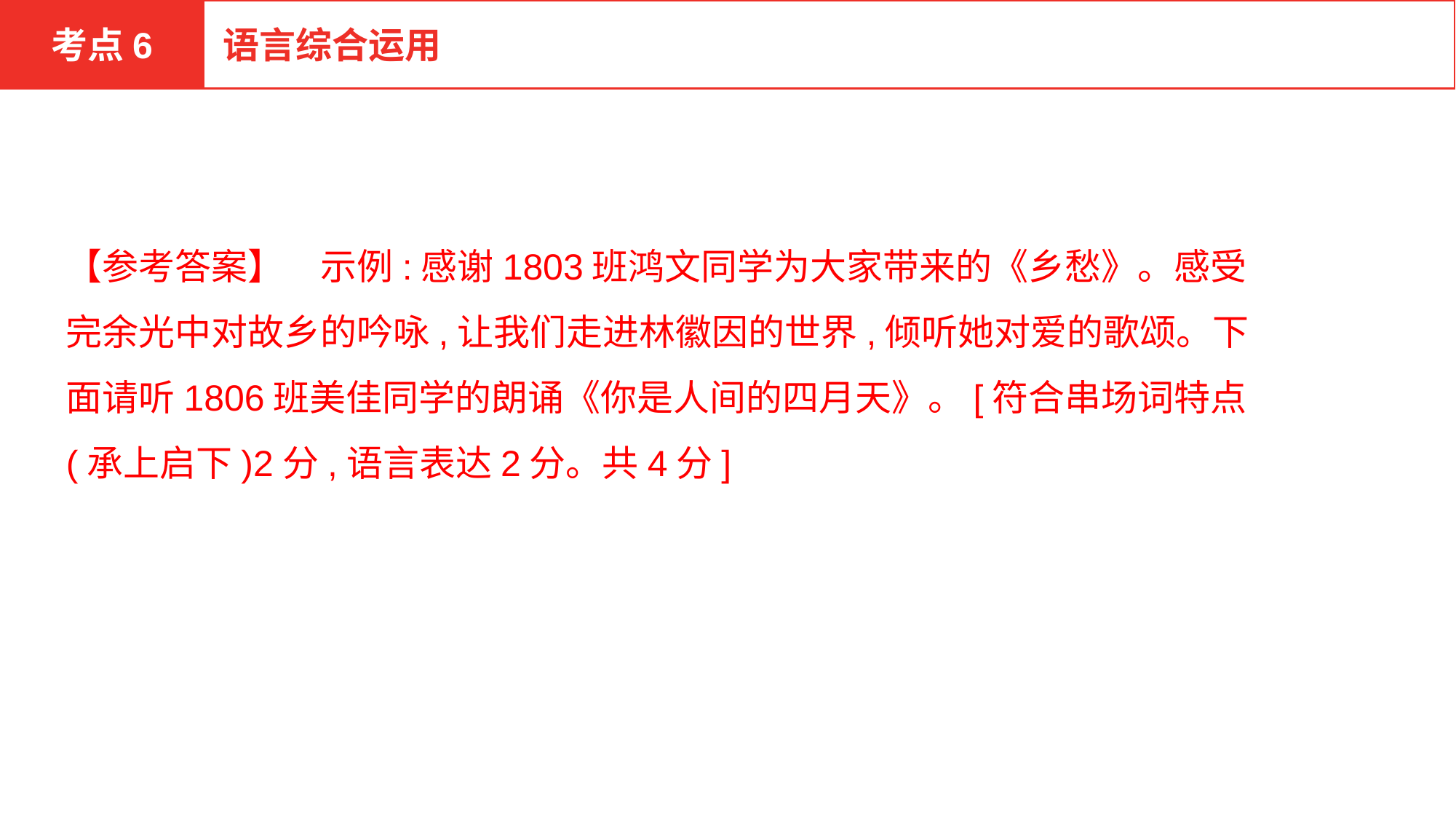

考点6
语言综合运用
【参考答案】　示例:感谢1803班鸿文同学为大家带来的《乡愁》。感受完余光中对故乡的吟咏,让我们走进林徽因的世界,倾听她对爱的歌颂。下面请听1806班美佳同学的朗诵《你是人间的四月天》。[符合串场词特点(承上启下)2分,语言表达2分。共4分]